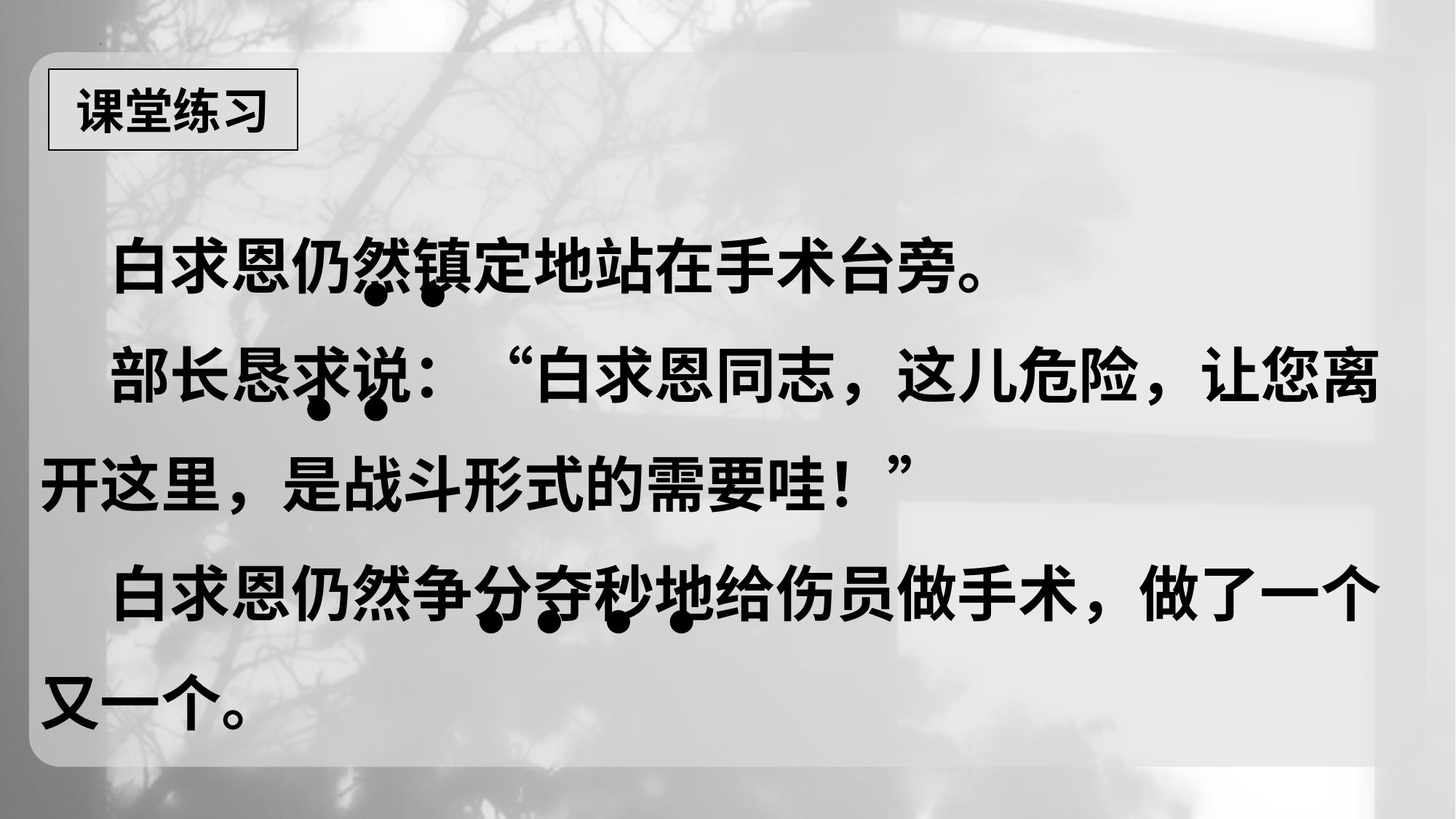

课堂练习
    白求恩仍然镇定地站在手术台旁。
    部长恳求说：“白求恩同志，这儿危险，让您离开这里，是战斗形式的需要哇！”
    白求恩仍然争分夺秒地给伤员做手术，做了一个又一个。